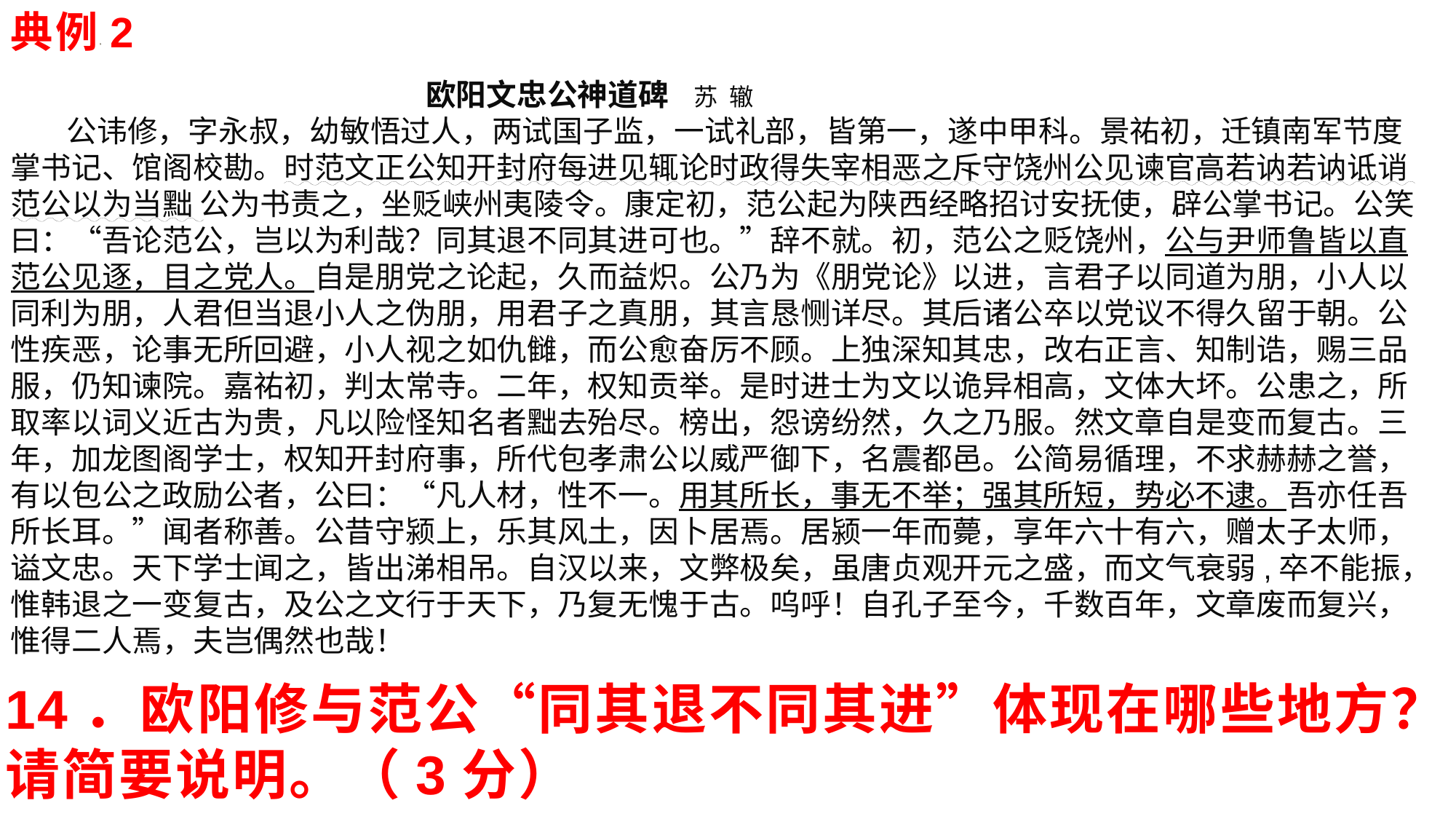

典例2

                                                           欧阳文忠公神道碑    苏  辙
        公讳修，字永叔，幼敏悟过人，两试国子监，一试礼部，皆第一，遂中甲科。景祐初，迁镇南军节度掌书记、馆阁校勘。时范文正公知开封府每进见辄论时政得失宰相恶之斥守饶州公见谏官高若讷若讷诋诮范公以为当黜 公为书责之，坐贬峡州夷陵令。康定初，范公起为陕西经略招讨安抚使，辟公掌书记。公笑曰：“吾论范公，岂以为利哉？同其退不同其进可也。”辞不就。初，范公之贬饶州，公与尹师鲁皆以直范公见逐，目之党人。自是朋党之论起，久而益炽。公乃为《朋党论》以进，言君子以同道为朋，小人以同利为朋，人君但当退小人之伪朋，用君子之真朋，其言恳恻详尽。其后诸公卒以党议不得久留于朝。公性疾恶，论事无所回避，小人视之如仇雠，而公愈奋厉不顾。上独深知其忠，改右正言、知制诰，赐三品服，仍知谏院。嘉祐初，判太常寺。二年，权知贡举。是时进士为文以诡异相高，文体大坏。公患之，所取率以词义近古为贵，凡以险怪知名者黜去殆尽。榜出，怨谤纷然，久之乃服。然文章自是变而复古。三年，加龙图阁学士，权知开封府事，所代包孝肃公以威严御下，名震都邑。公简易循理，不求赫赫之誉，有以包公之政励公者，公曰：“凡人材，性不一。用其所长，事无不举；强其所短，势必不逮。吾亦任吾所长耳。”闻者称善。公昔守颍上，乐其风土，因卜居焉。居颍一年而薨，享年六十有六，赠太子太师，谥文忠。天下学士闻之，皆出涕相吊。自汉以来，文弊极矣，虽唐贞观开元之盛，而文气衰弱,卒不能振，惟韩退之一变复古，及公之文行于天下，乃复无愧于古。呜呼！自孔子至今，千数百年，文章废而复兴，惟得二人焉，夫岂偶然也哉！
14．欧阳修与范公“同其退不同其进”体现在哪些地方？请简要说明。（3分）